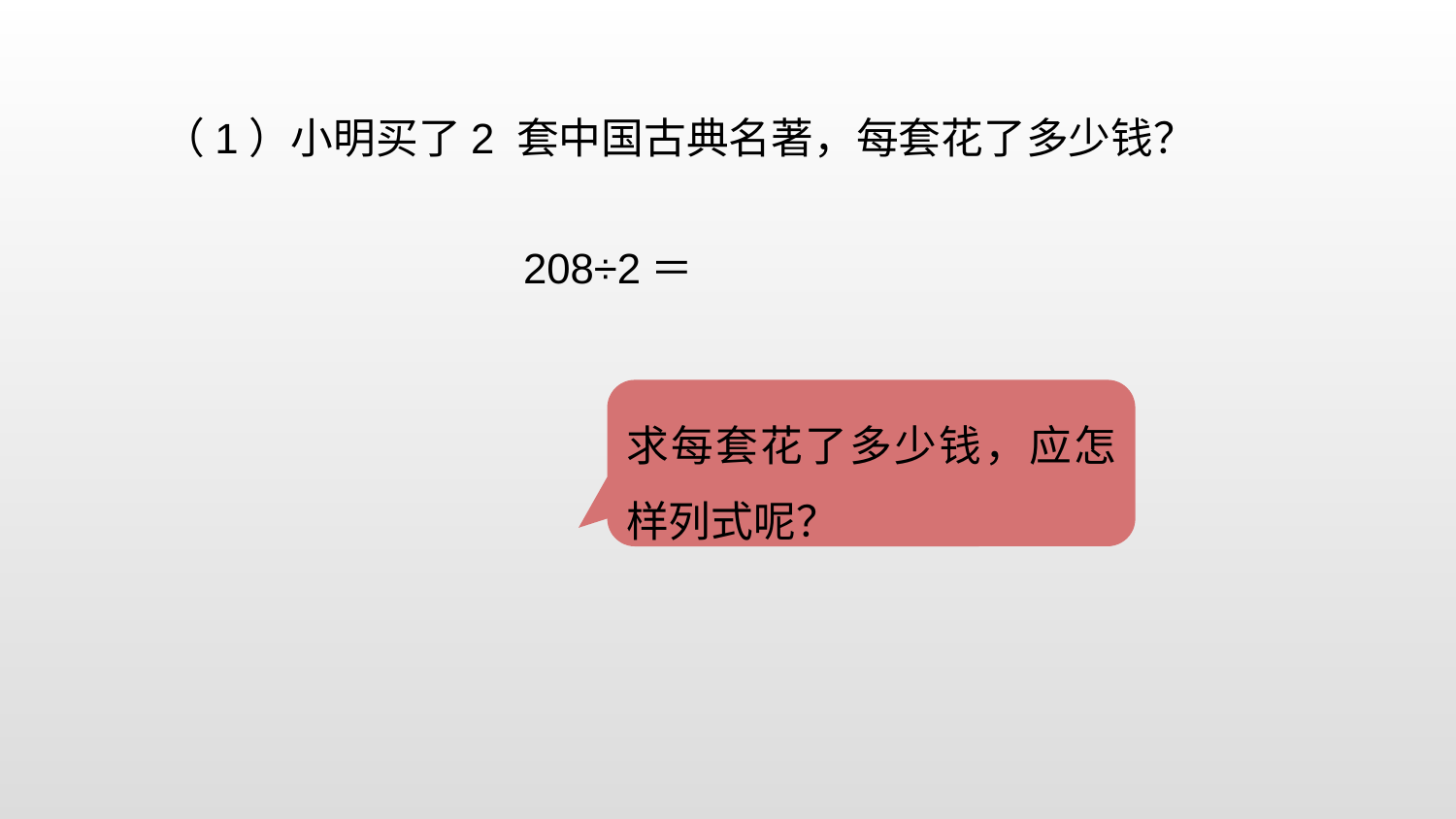

（1）小明买了2 套中国古典名著，每套花了多少钱？
208÷2＝
求每套花了多少钱，应怎样列式呢？